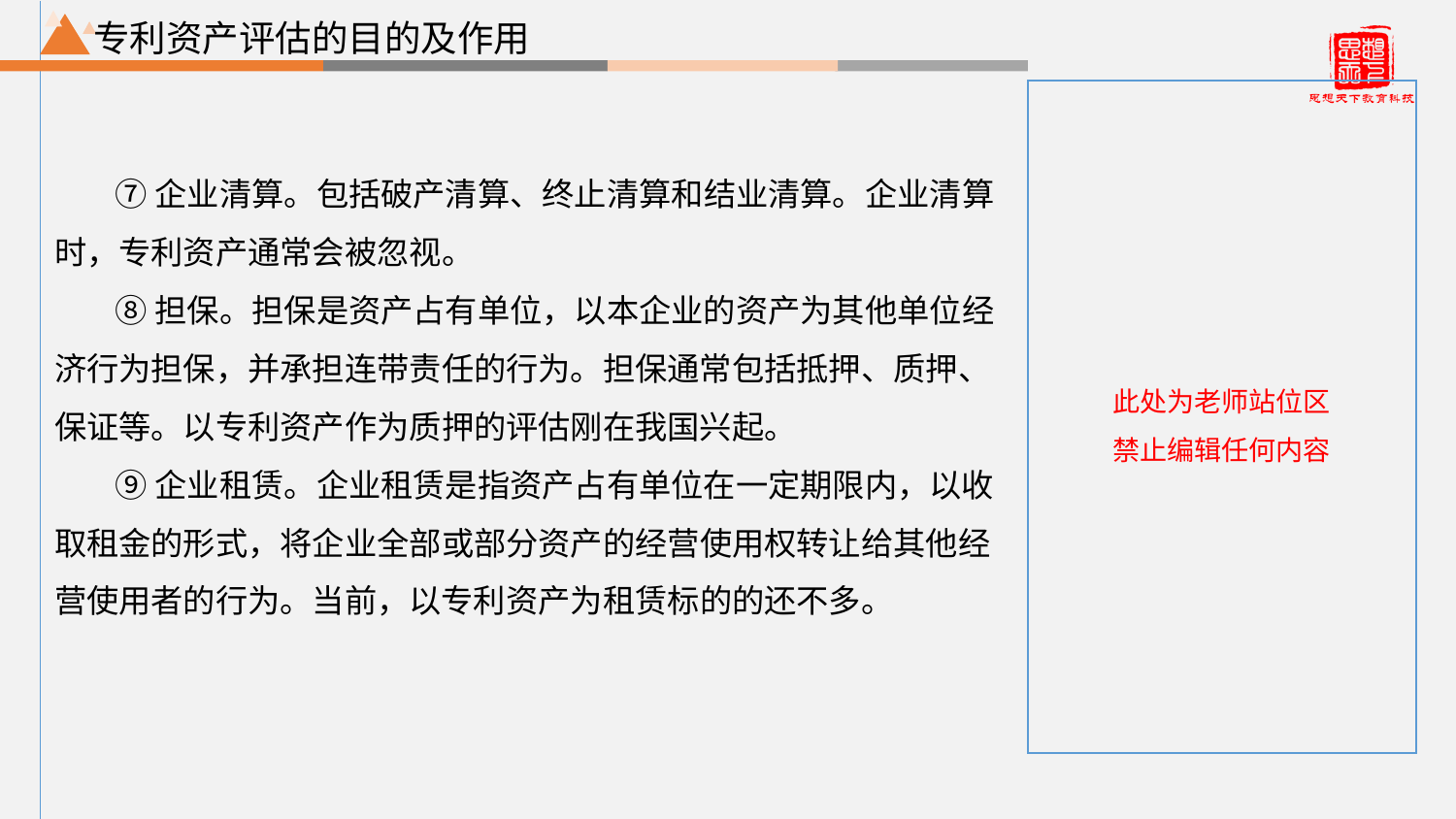

专利资产评估的目的及作用
⑦企业清算。包括破产清算、终止清算和结业清算。企业清算时，专利资产通常会被忽视。
⑧担保。担保是资产占有单位，以本企业的资产为其他单位经济行为担保，并承担连带责任的行为。担保通常包括抵押、质押、保证等。以专利资产作为质押的评估刚在我国兴起。
⑨企业租赁。企业租赁是指资产占有单位在一定期限内，以收取租金的形式，将企业全部或部分资产的经营使用权转让给其他经营使用者的行为。当前，以专利资产为租赁标的的还不多。

108